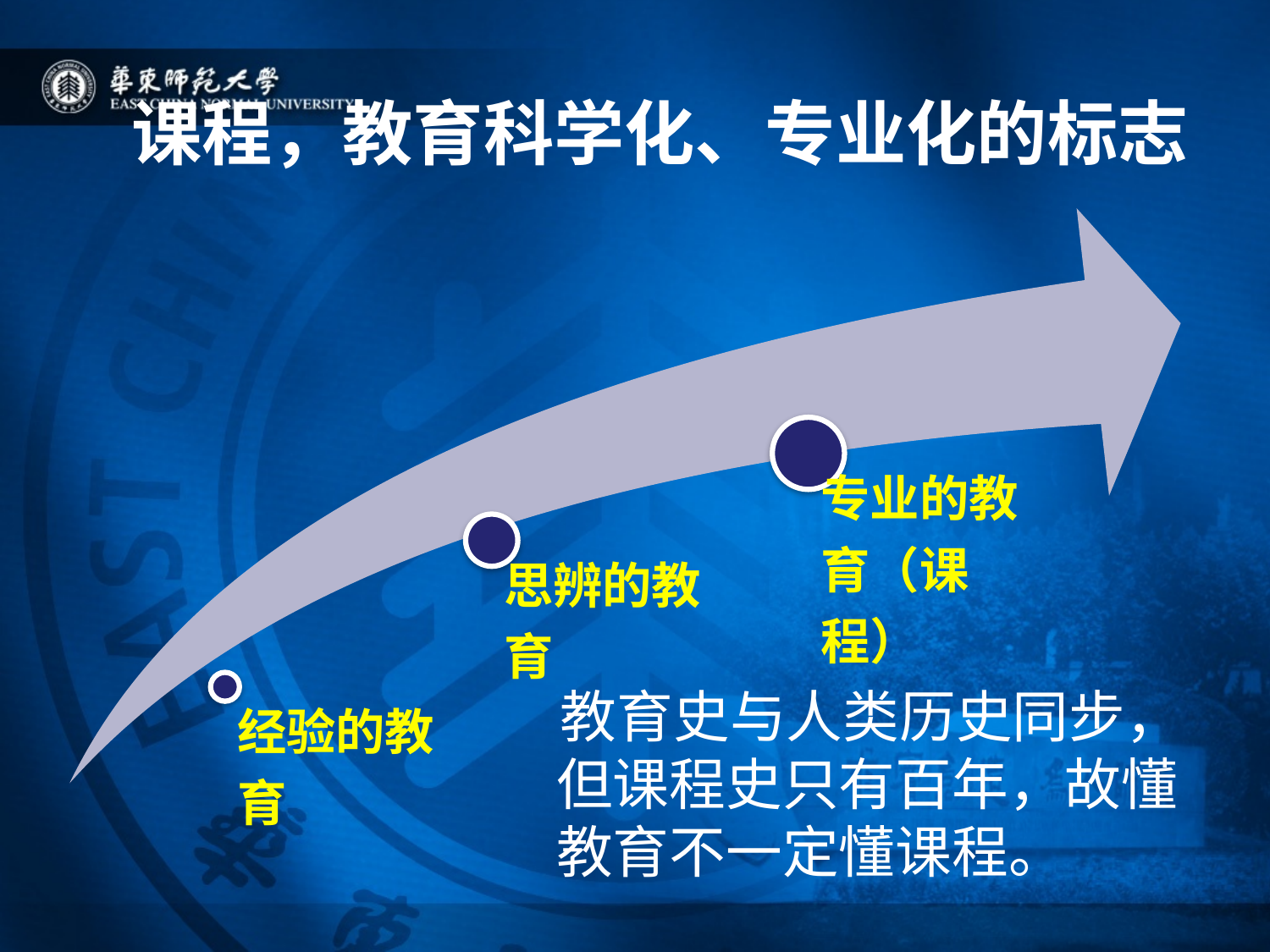

# 课程，教育科学化、专业化的标志
经验的教育
思辨的教育
专业的教育（课程）
   教育史与人类历史同步，但课程史只有百年，故懂教育不一定懂课程。